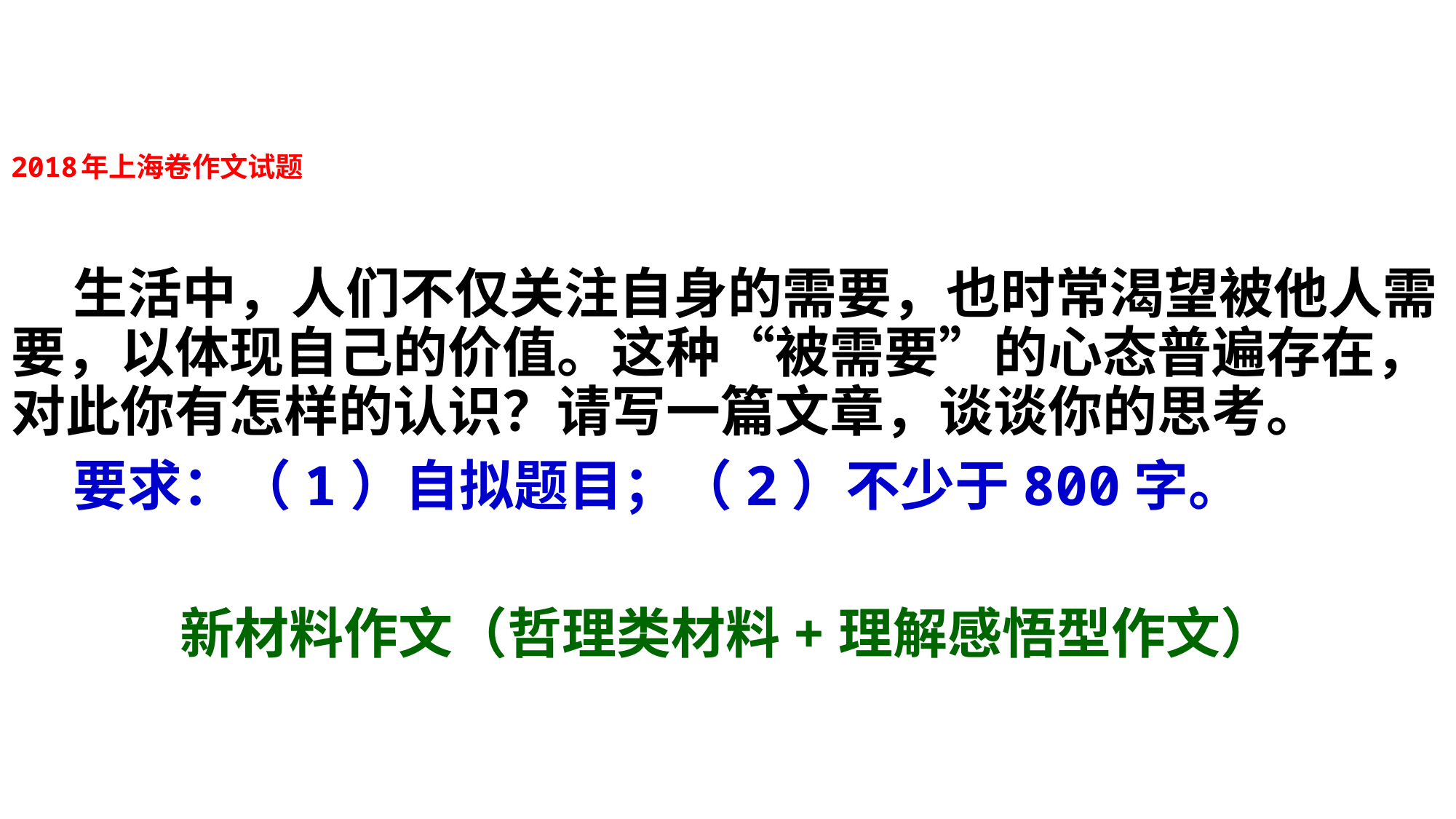

生活中，人们不仅关注自身的需要，也时常渴望被他人需要，以体现自己的价值。这种“被需要”的心态普遍存在，对此你有怎样的认识？请写一篇文章，谈谈你的思考。
    要求：（1）自拟题目；（2）不少于800字。

新材料作文（哲理类材料+理解感悟型作文）

# 2018年上海卷作文试题